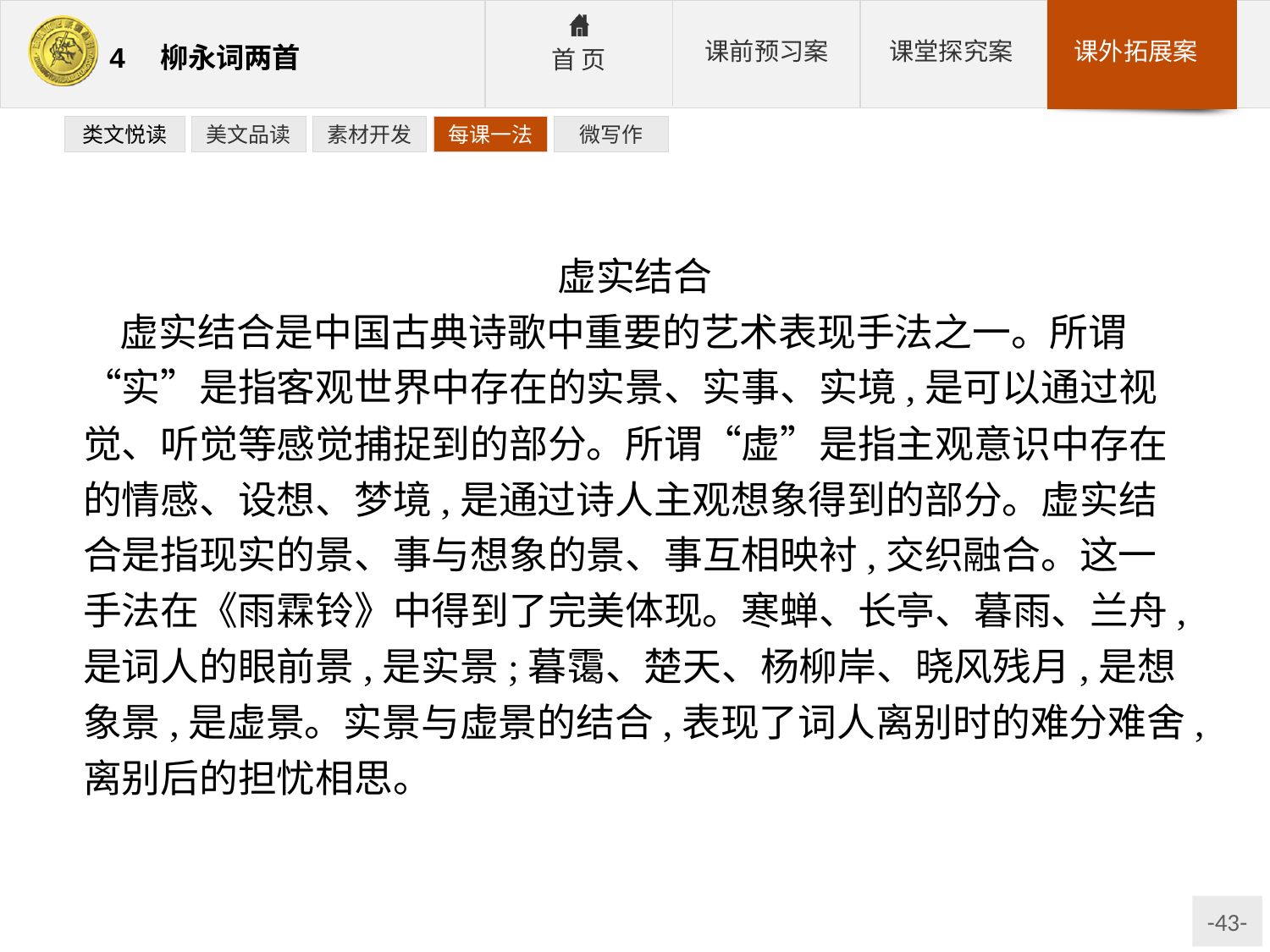

类文悦读
美文品读
素材开发
每课一法
微写作
虚实结合
虚实结合是中国古典诗歌中重要的艺术表现手法之一。所谓“实”是指客观世界中存在的实景、实事、实境,是可以通过视觉、听觉等感觉捕捉到的部分。所谓“虚”是指主观意识中存在的情感、设想、梦境,是通过诗人主观想象得到的部分。虚实结合是指现实的景、事与想象的景、事互相映衬,交织融合。这一手法在《雨霖铃》中得到了完美体现。寒蝉、长亭、暮雨、兰舟,是词人的眼前景,是实景;暮霭、楚天、杨柳岸、晓风残月,是想象景,是虚景。实景与虚景的结合,表现了词人离别时的难分难舍,离别后的担忧相思。